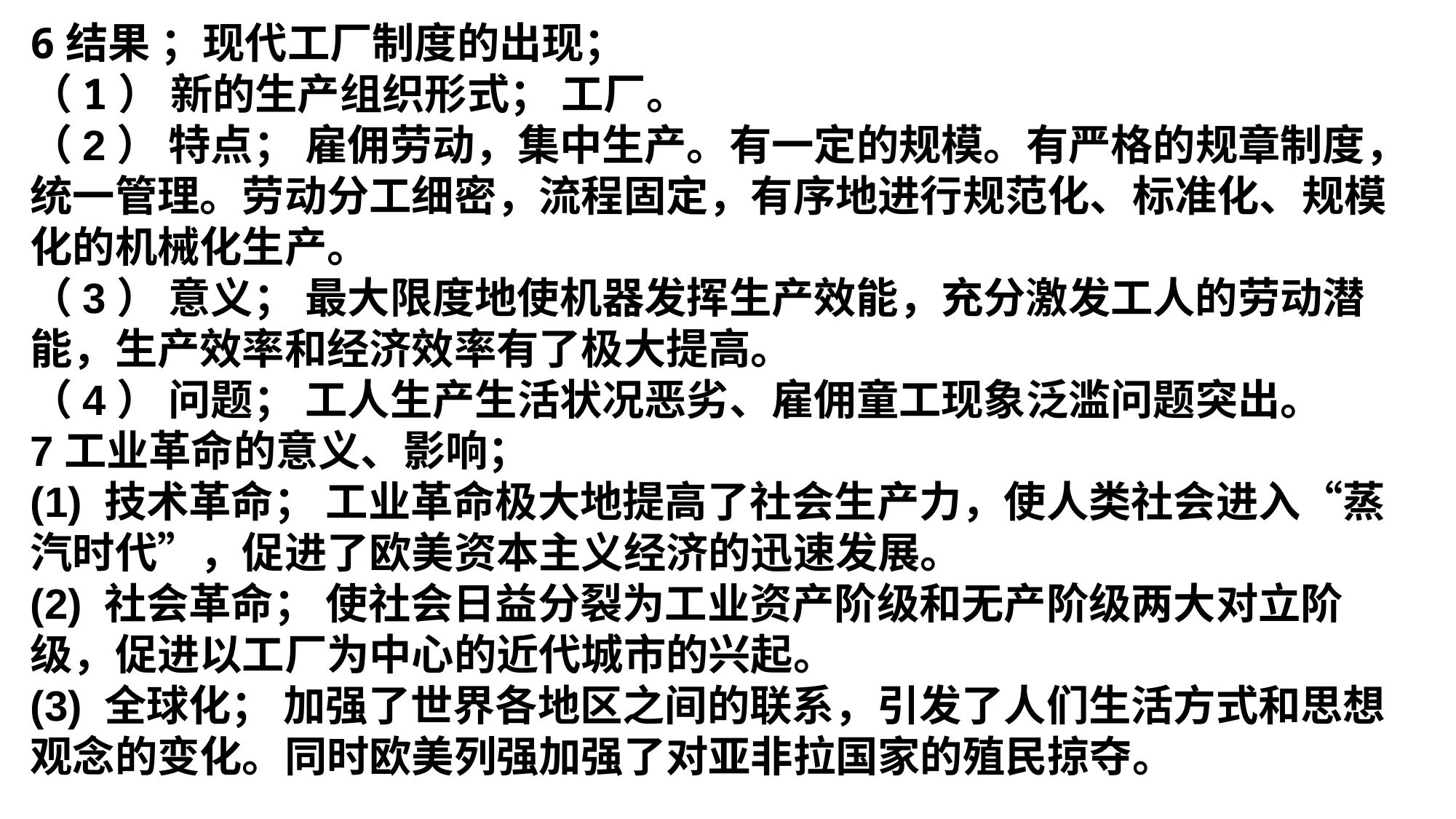

6结果 ；现代工厂制度的出现； （1） 新的生产组织形式； 工厂。（2） 特点； 雇佣劳动，集中生产。有一定的规模。有严格的规章制度，统一管理。劳动分工细密，流程固定，有序地进行规范化、标准化、规模化的机械化生产。（3） 意义； 最大限度地使机器发挥生产效能，充分激发工人的劳动潜能，生产效率和经济效率有了极大提高。（4） 问题； 工人生产生活状况恶劣、雇佣童工现象泛滥问题突出。7工业革命的意义、影响； (1) 技术革命； 工业革命极大地提高了社会生产力，使人类社会进入“蒸汽时代”，促进了欧美资本主义经济的迅速发展。(2) 社会革命； 使社会日益分裂为工业资产阶级和无产阶级两大对立阶级，促进以工厂为中心的近代城市的兴起。(3) 全球化； 加强了世界各地区之间的联系，引发了人们生活方式和思想观念的变化。同时欧美列强加强了对亚非拉国家的殖民掠夺。